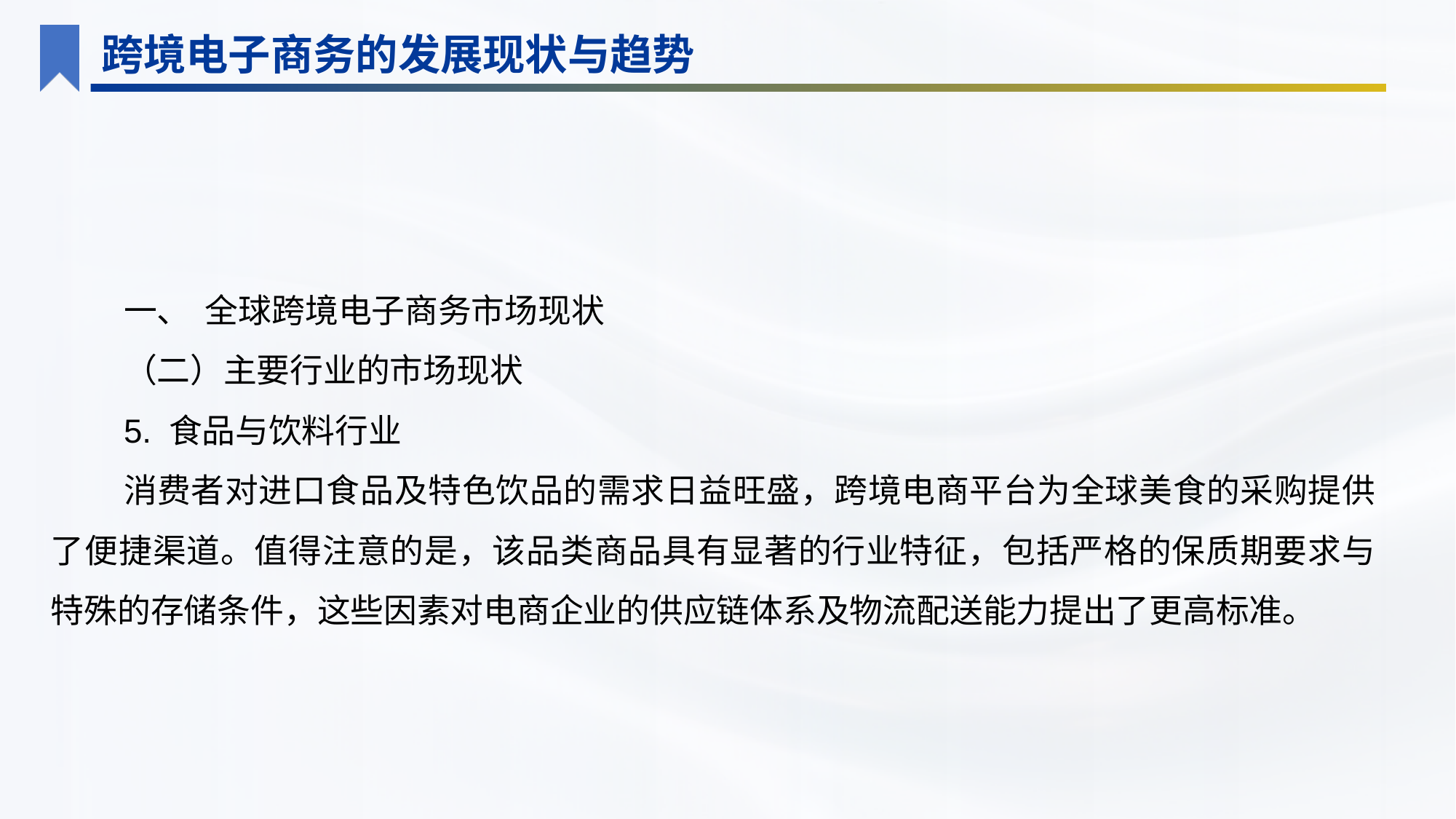

跨境电子商务的发展现状与趋势
一、  全球跨境电子商务市场现状
（二）主要行业的市场现状
5. 食品与饮料行业
消费者对进口食品及特色饮品的需求日益旺盛，跨境电商平台为全球美食的采购提供了便捷渠道。值得注意的是，该品类商品具有显著的行业特征，包括严格的保质期要求与特殊的存储条件，这些因素对电商企业的供应链体系及物流配送能力提出了更高标准。